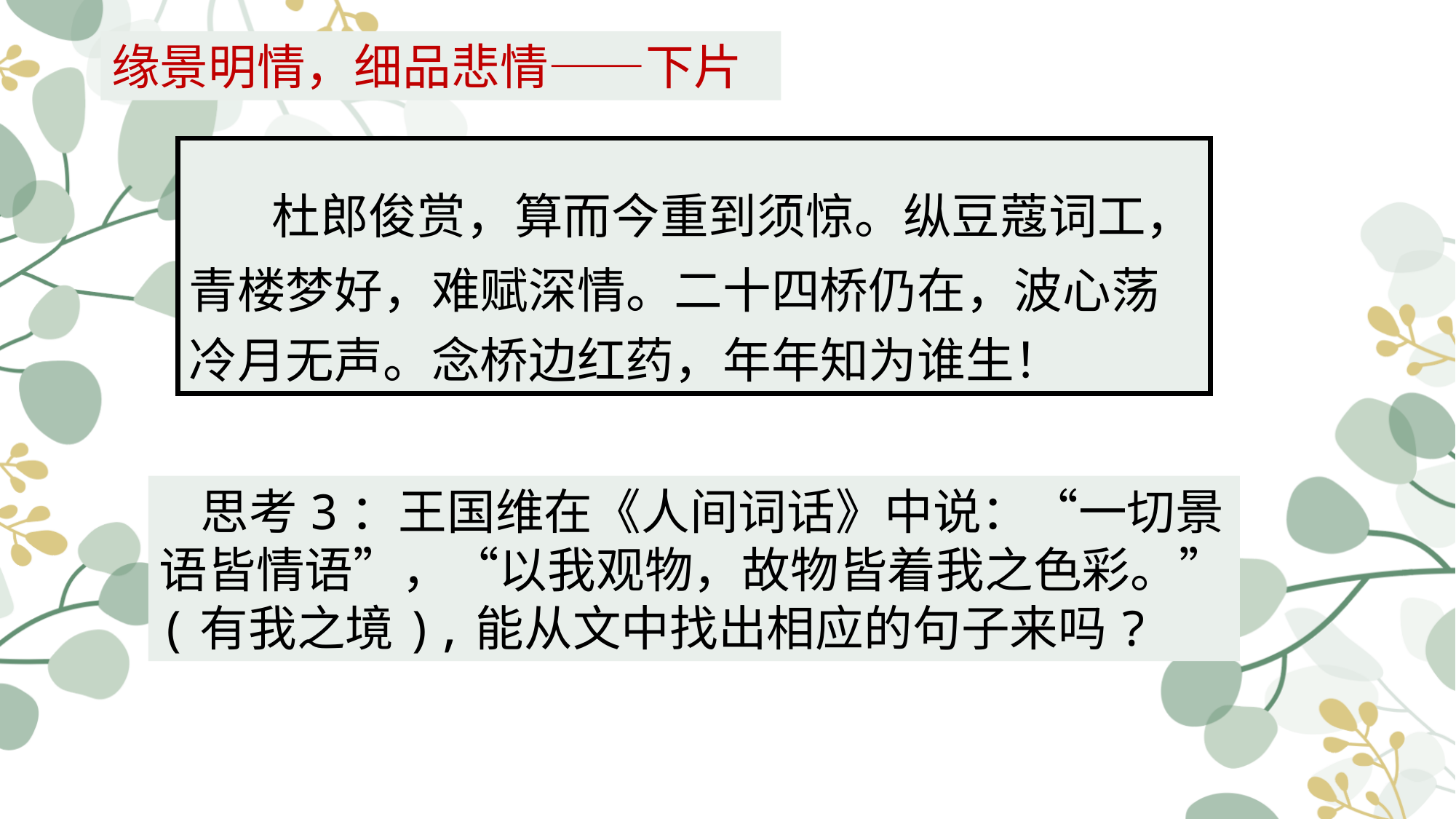

缘景明情，细品悲情——下片
    杜郎俊赏，算而今重到须惊。纵豆蔻词工，青楼梦好，难赋深情。二十四桥仍在，波心荡冷月无声。念桥边红药，年年知为谁生！
   思考3：王国维在《人间词话》中说：“一切景语皆情语”，“以我观物，故物皆着我之色彩。”(有我之境),能从文中找出相应的句子来吗?